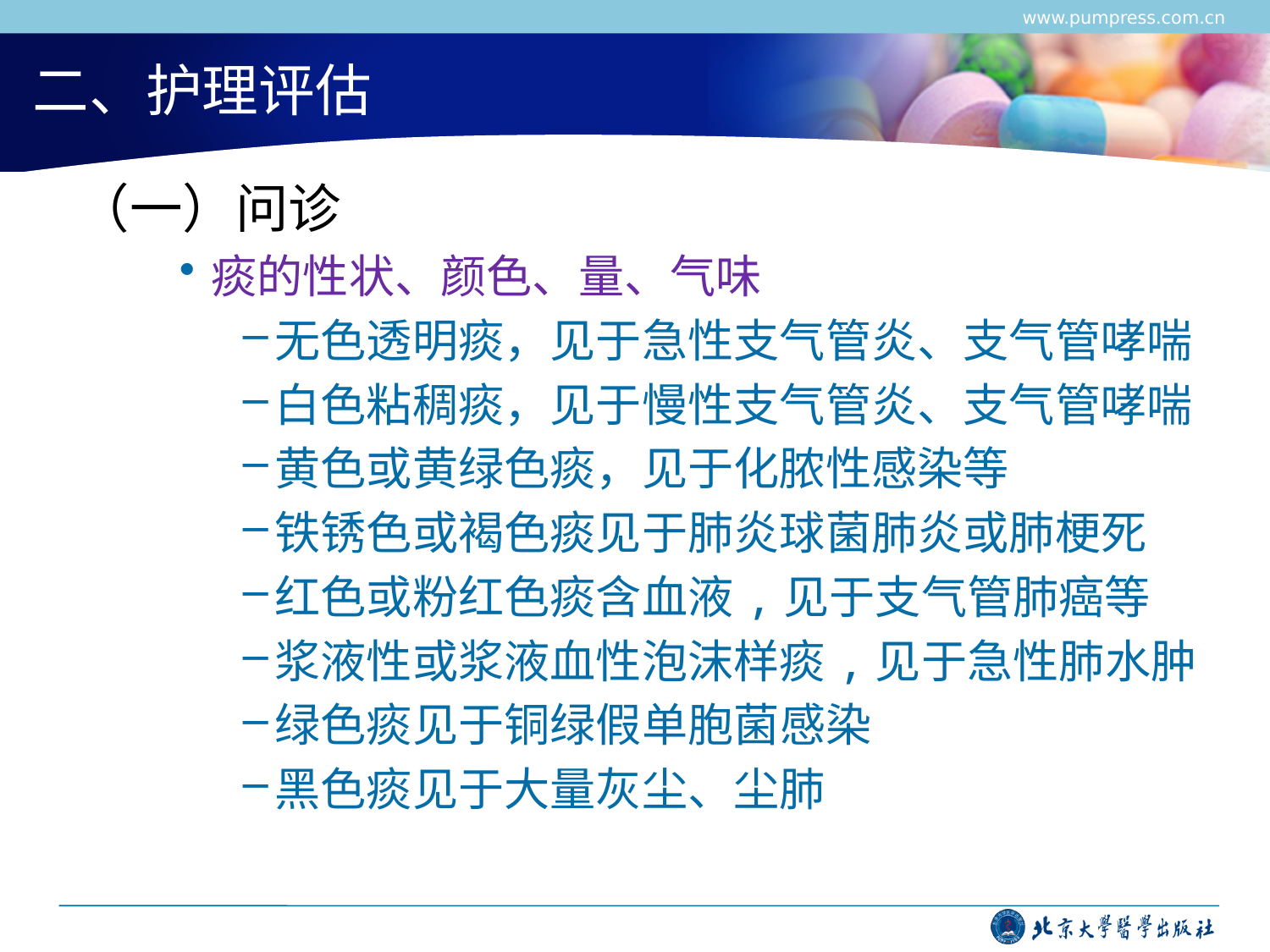

www.pumpress.com.cn
# 二、护理评估
 （一）问诊
痰的性状、颜色、量、气味
无色透明痰，见于急性支气管炎、支气管哮喘
白色粘稠痰，见于慢性支气管炎、支气管哮喘
黄色或黄绿色痰，见于化脓性感染等
铁锈色或褐色痰见于肺炎球菌肺炎或肺梗死
红色或粉红色痰含血液,见于支气管肺癌等
浆液性或浆液血性泡沫样痰,见于急性肺水肿
绿色痰见于铜绿假单胞菌感染
黑色痰见于大量灰尘、尘肺